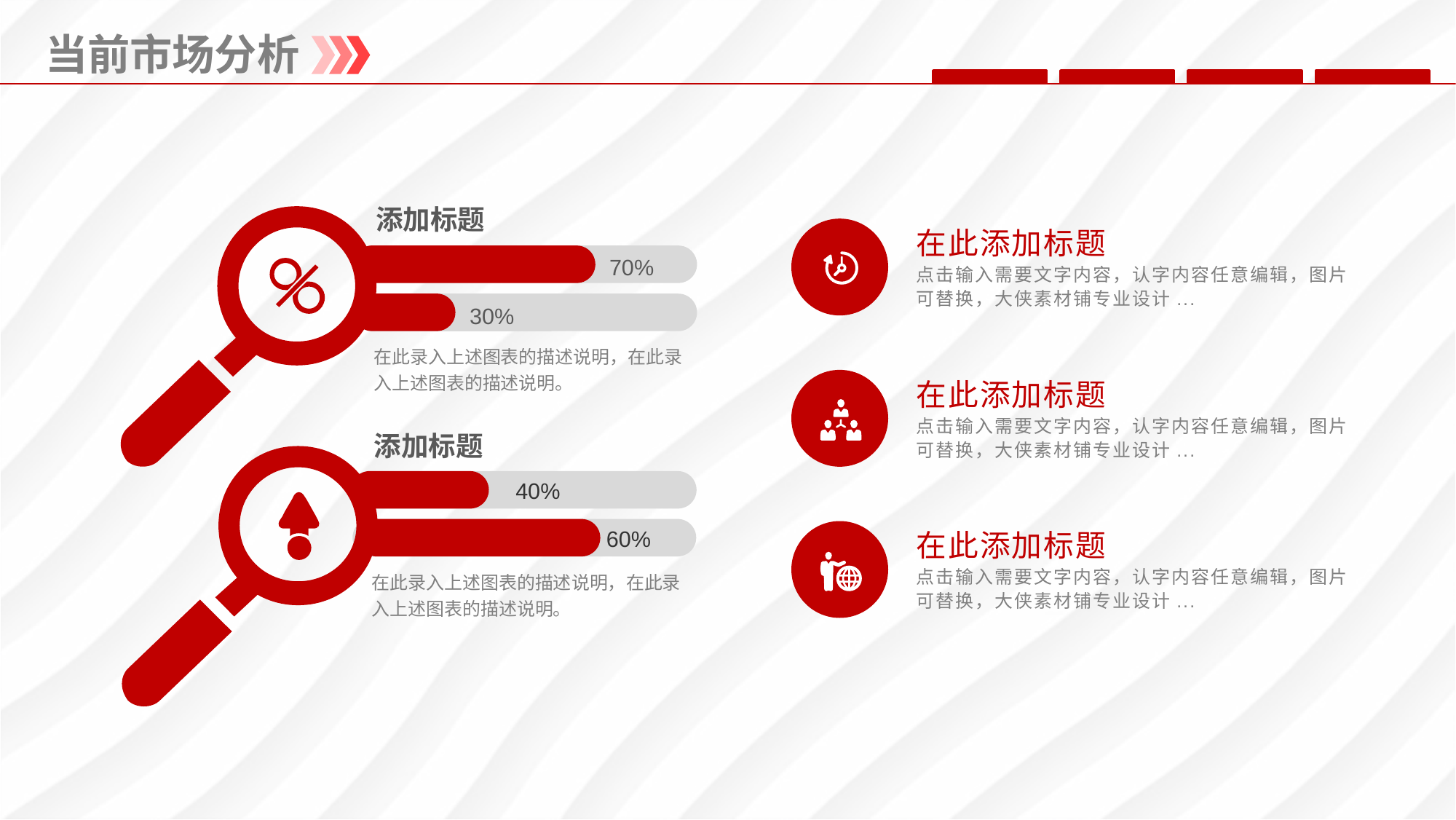

当前市场分析

添加标题

在此添加标题
点击输入需要文字内容，认字内容任意编辑，图片可替换，大侠素材铺专业设计...
70%

30%

在此录入上述图表的描述说明，在此录入上述图表的描述说明。

在此添加标题
点击输入需要文字内容，认字内容任意编辑，图片可替换，大侠素材铺专业设计...

添加标题

40%

60%

在此添加标题
点击输入需要文字内容，认字内容任意编辑，图片可替换，大侠素材铺专业设计...

在此录入上述图表的描述说明，在此录入上述图表的描述说明。